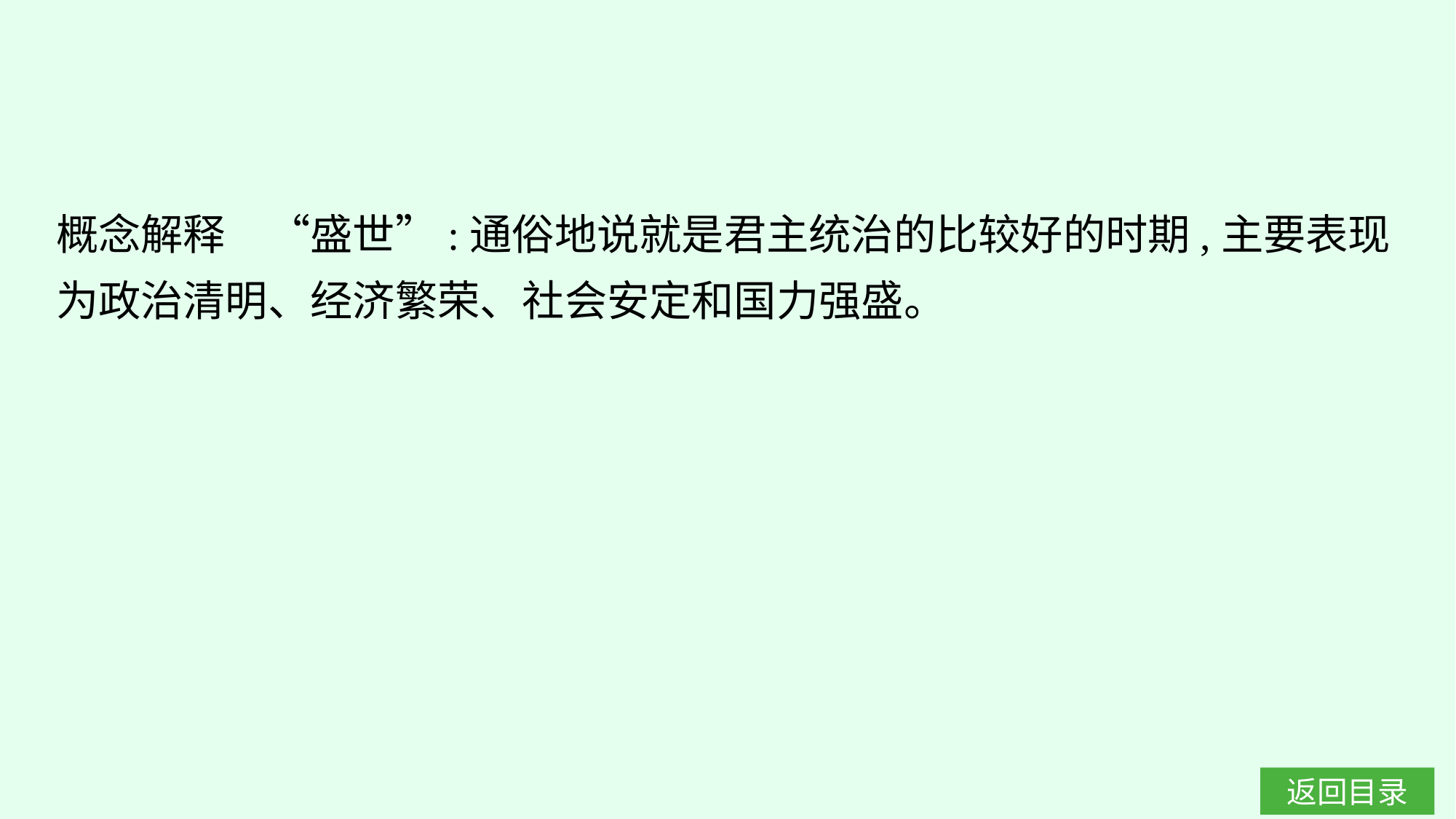

概念解释　“盛世”:通俗地说就是君主统治的比较好的时期,主要表现为政治清明、经济繁荣、社会安定和国力强盛。